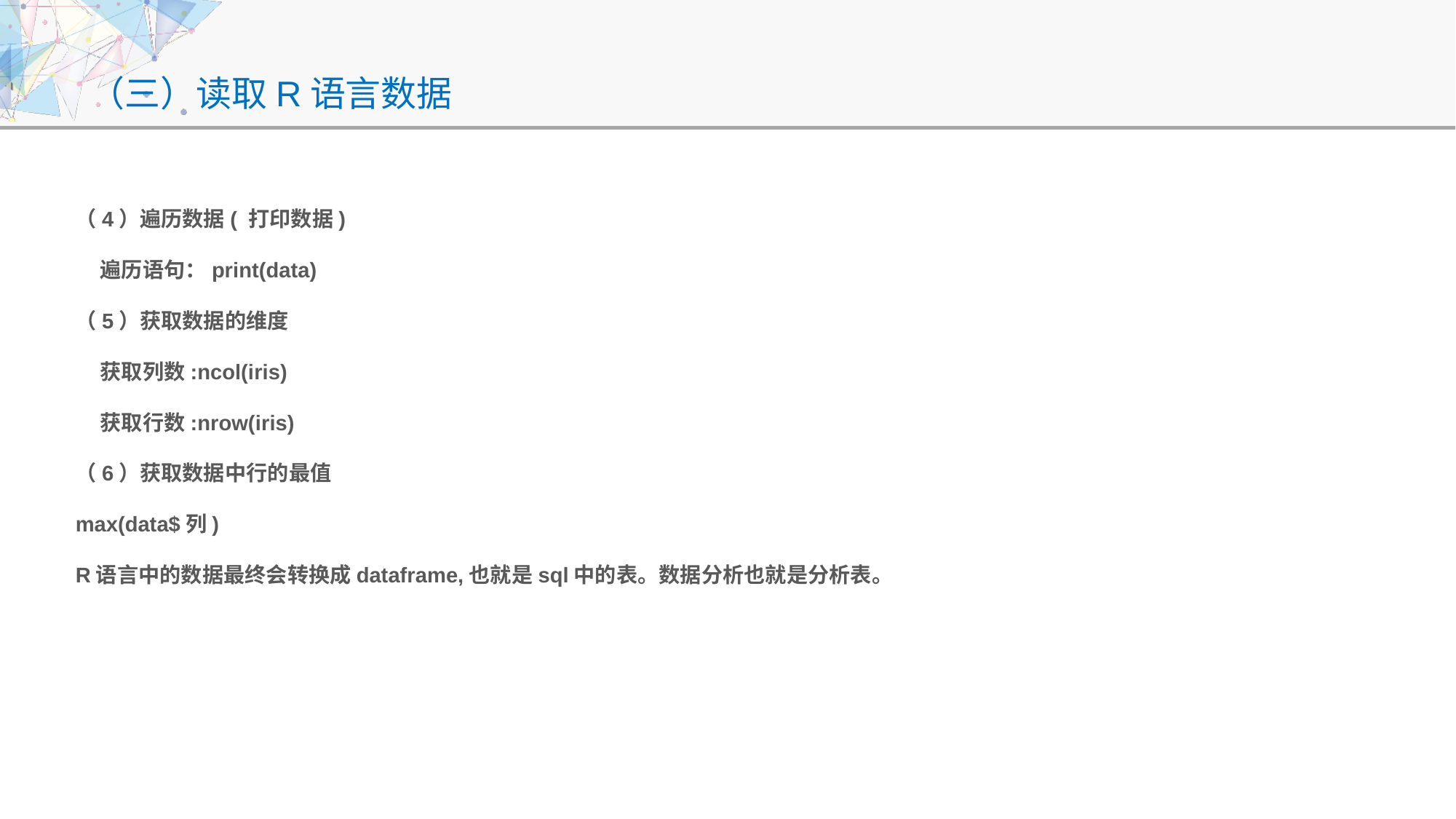

# （三）读取R语言数据

（4）遍历数据( 打印数据)

    遍历语句：print(data)

（5）获取数据的维度

    获取列数:ncol(iris)

    获取行数:nrow(iris)

（6）获取数据中行的最值

max(data$列)

R语言中的数据最终会转换成dataframe,也就是sql中的表。数据分析也就是分析表。